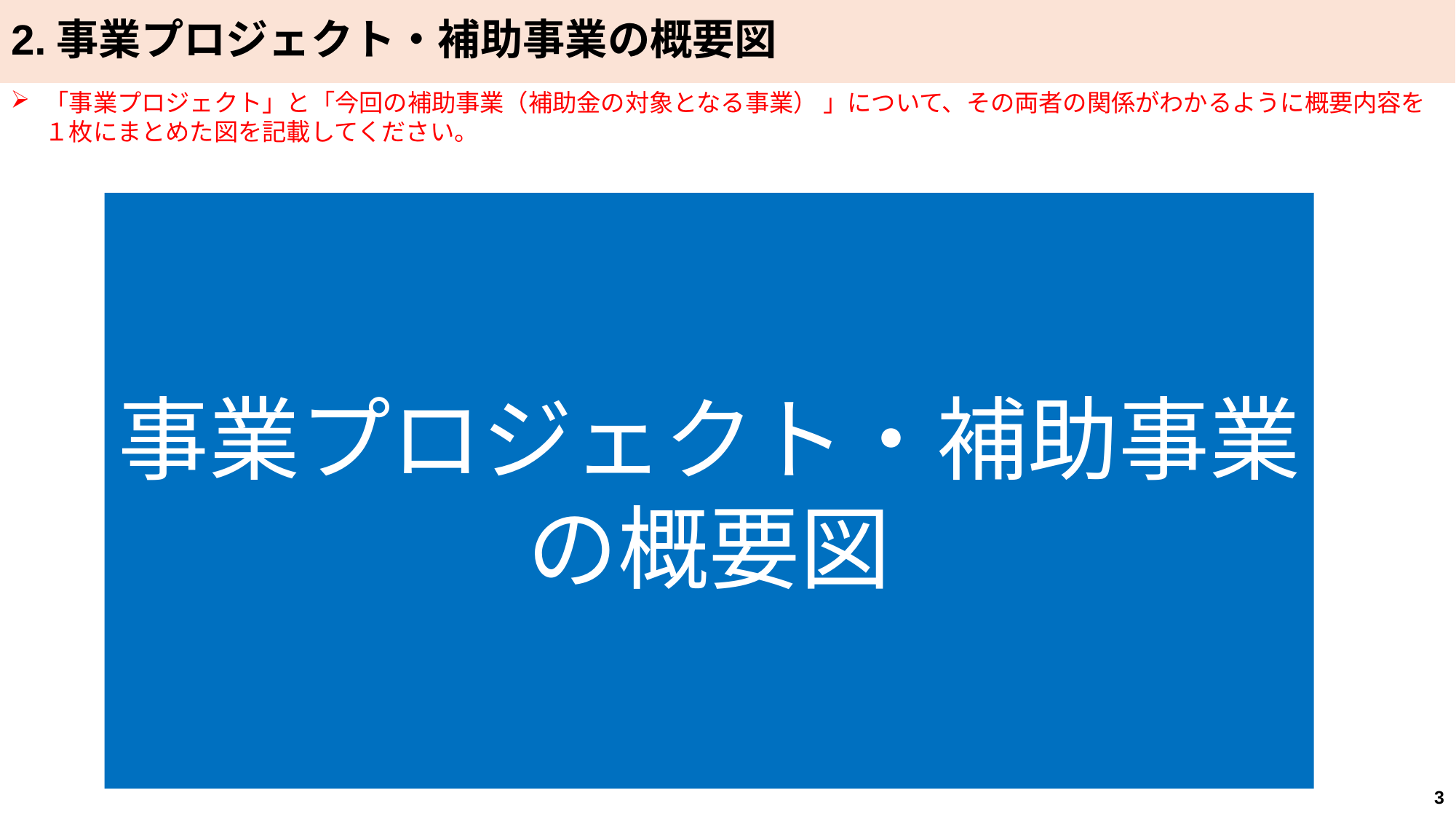

2.事業プロジェクト・補助事業の概要図
「事業プロジェクト」と「今回の補助事業（補助金の対象となる事業） 」について、その両者の関係がわかるように概要内容を１枚にまとめた図を記載してください。
事業プロジェクト・補助事業の概要図
3